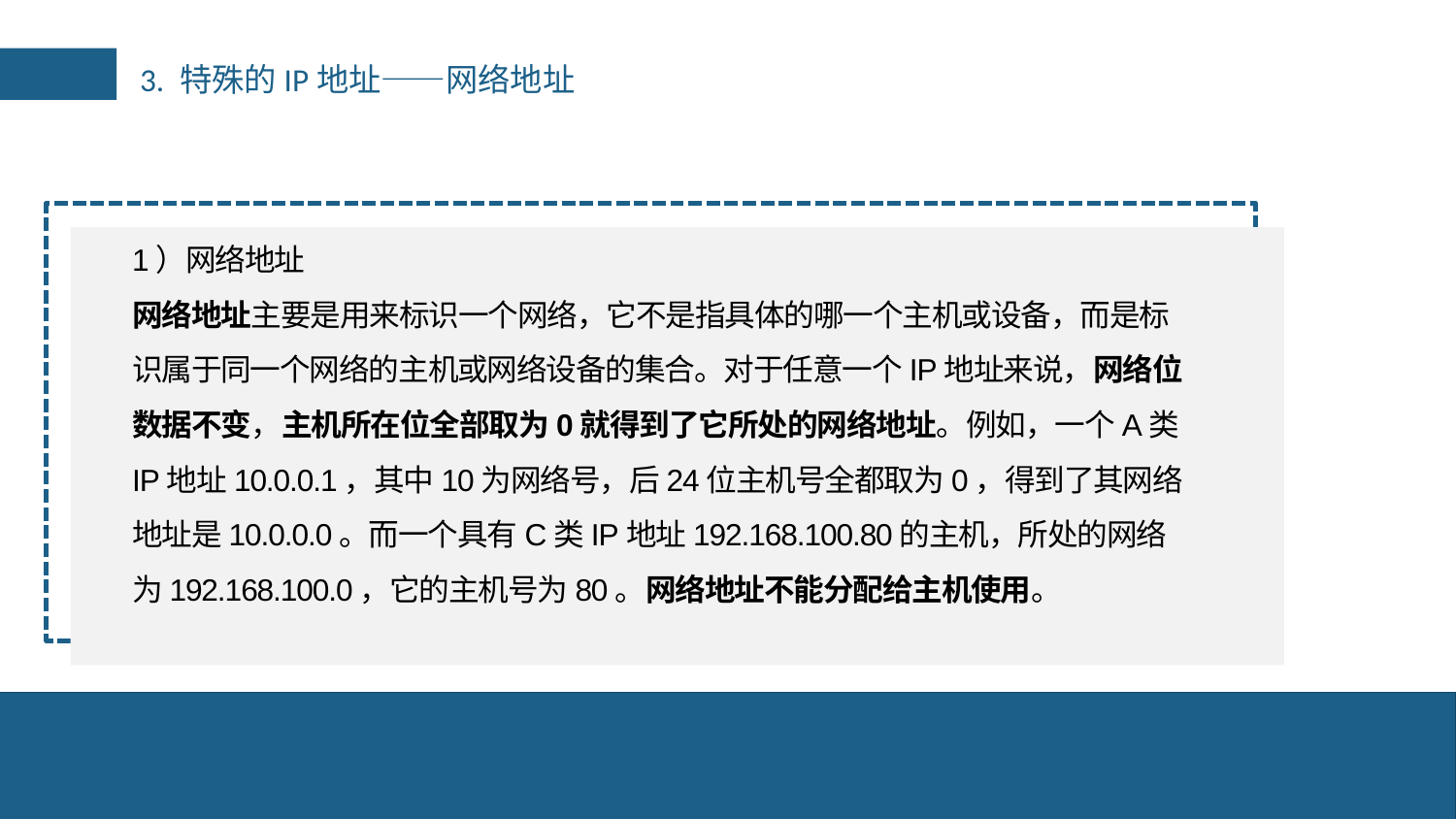

3. 特殊的IP地址——网络地址
1）网络地址
网络地址主要是用来标识一个网络，它不是指具体的哪一个主机或设备，而是标识属于同一个网络的主机或网络设备的集合。对于任意一个IP地址来说，网络位数据不变，主机所在位全部取为0就得到了它所处的网络地址。例如，一个A类IP地址10.0.0.1，其中10为网络号，后24位主机号全都取为0，得到了其网络地址是10.0.0.0。而一个具有C类IP地址192.168.100.80的主机，所处的网络为192.168.100.0，它的主机号为80。网络地址不能分配给主机使用。